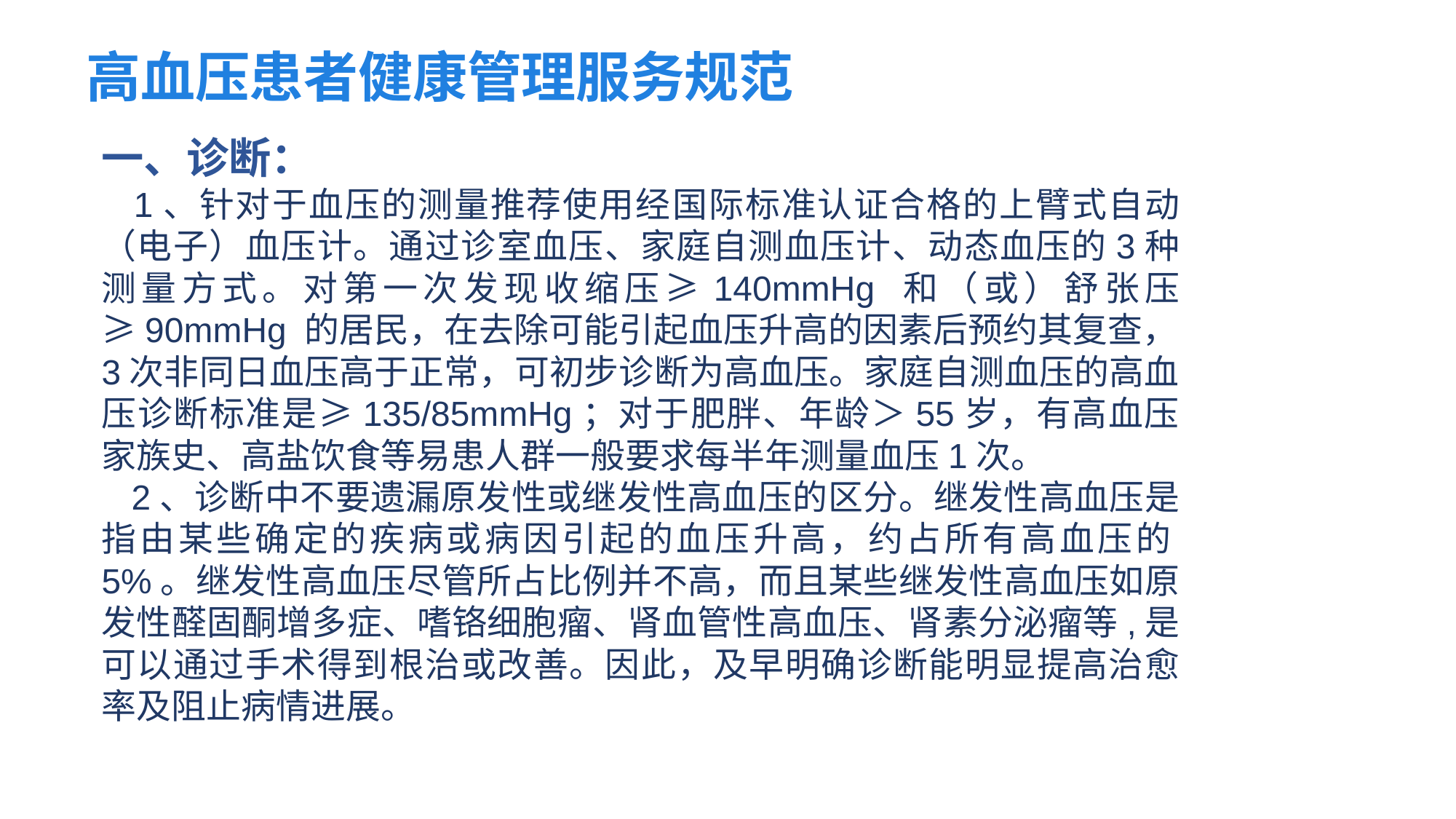

高血压患者健康管理服务规范
一、诊断：
   1、针对于血压的测量推荐使用经国际标准认证合格的上臂式自动（电子）血压计。通过诊室血压、家庭自测血压计、动态血压的3种测量方式。对第一次发现收缩压≥140mmHg 和（或）舒张压≥90mmHg 的居民，在去除可能引起血压升高的因素后预约其复查，3次非同日血压高于正常，可初步诊断为高血压。家庭自测血压的高血压诊断标准是≥135/85mmHg；对于肥胖、年龄＞55岁，有高血压家族史、高盐饮食等易患人群一般要求每半年测量血压1次。
   2、诊断中不要遗漏原发性或继发性高血压的区分。继发性高血压是指由某些确定的疾病或病因引起的血压升高，约占所有高血压的5%。继发性高血压尽管所占比例并不高，而且某些继发性高血压如原发性醛固酮增多症、嗜铬细胞瘤、肾血管性高血压、肾素分泌瘤等,是可以通过手术得到根治或改善。因此，及早明确诊断能明显提高治愈率及阻止病情进展。